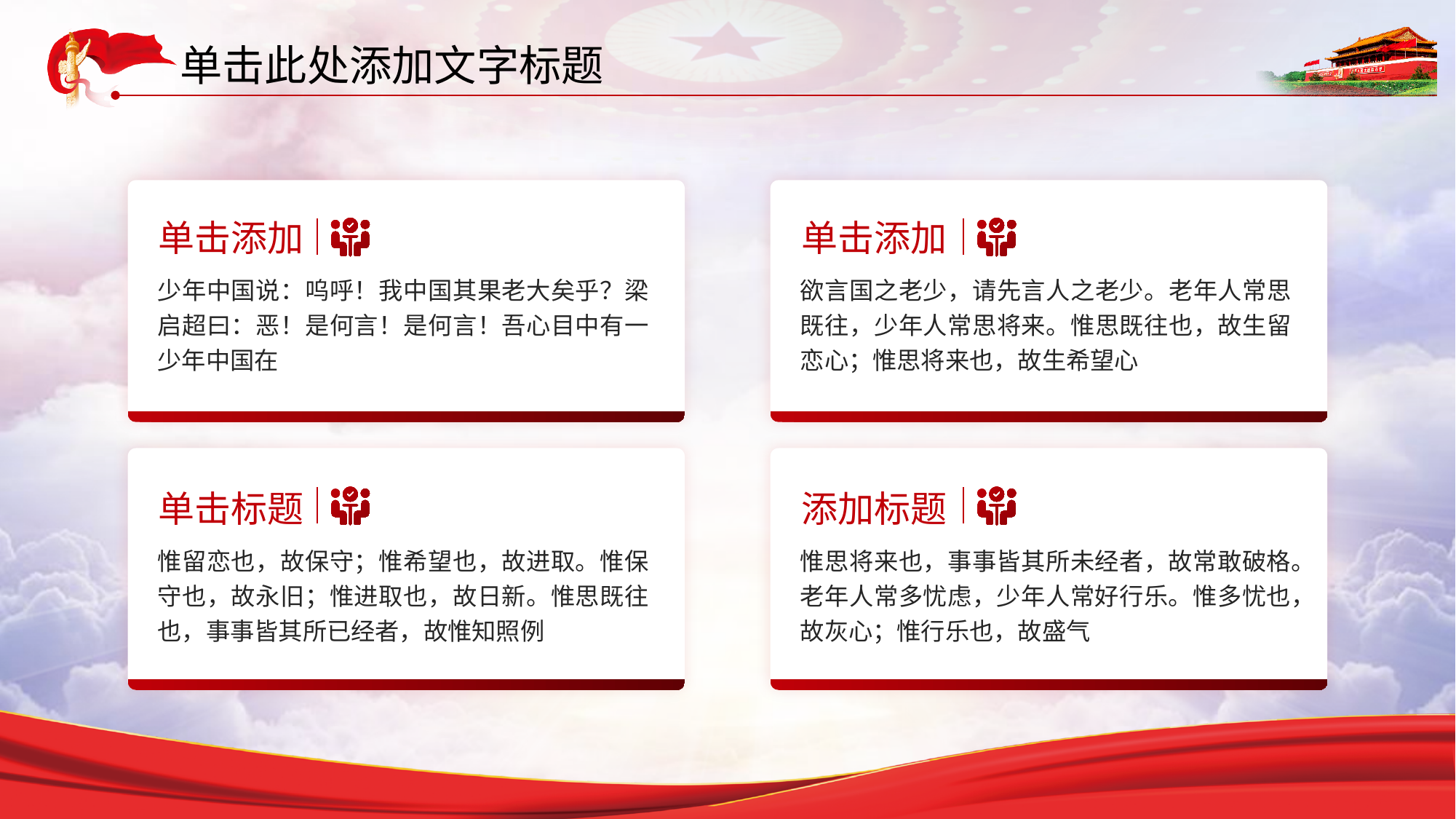

单击此处添加文字标题

单击添加
单击添加

少年中国说：呜呼！我中国其果老大矣乎？梁启超曰：恶！是何言！是何言！吾心目中有一少年中国在
欲言国之老少，请先言人之老少。老年人常思既往，少年人常思将来。惟思既往也，故生留恋心；惟思将来也，故生希望心

单击标题
添加标题

惟留恋也，故保守；惟希望也，故进取。惟保守也，故永旧；惟进取也，故日新。惟思既往也，事事皆其所已经者，故惟知照例
惟思将来也，事事皆其所未经者，故常敢破格。老年人常多忧虑，少年人常好行乐。惟多忧也，故灰心；惟行乐也，故盛气